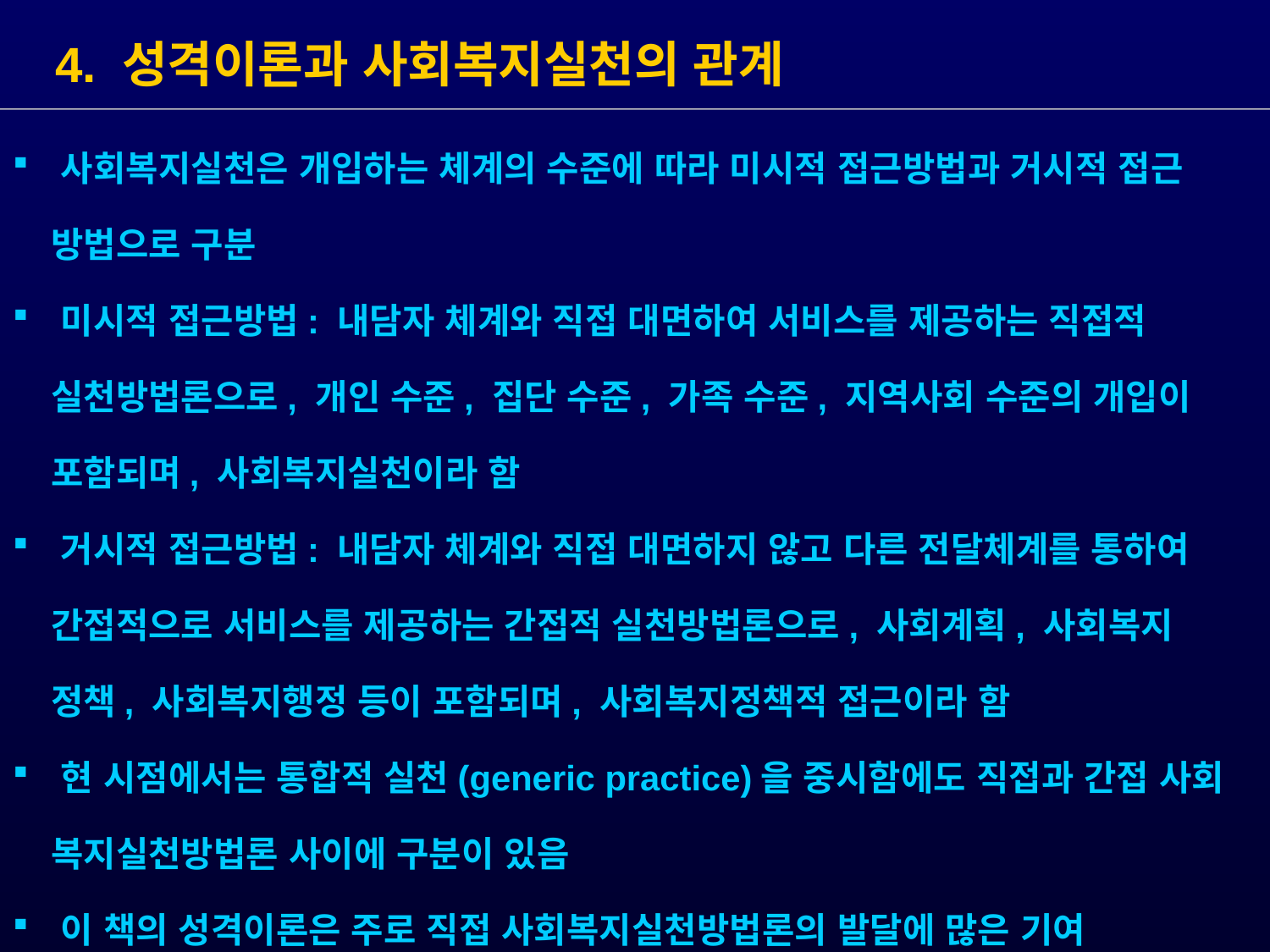

4. 성격이론과 사회복지실천의 관계
 사회복지실천은 개입하는 체계의 수준에 따라 미시적 접근방법과 거시적 접근
   방법으로 구분
 미시적 접근방법: 내담자 체계와 직접 대면하여 서비스를 제공하는 직접적
   실천방법론으로, 개인 수준, 집단 수준, 가족 수준, 지역사회 수준의 개입이
   포함되며, 사회복지실천이라 함
 거시적 접근방법: 내담자 체계와 직접 대면하지 않고 다른 전달체계를 통하여
   간접적으로 서비스를 제공하는 간접적 실천방법론으로, 사회계획, 사회복지
   정책, 사회복지행정 등이 포함되며, 사회복지정책적 접근이라 함
 현 시점에서는 통합적 실천(generic practice)을 중시함에도 직접과 간접 사회
   복지실천방법론 사이에 구분이 있음
 이 책의 성격이론은 주로 직접 사회복지실천방법론의 발달에 많은 기여